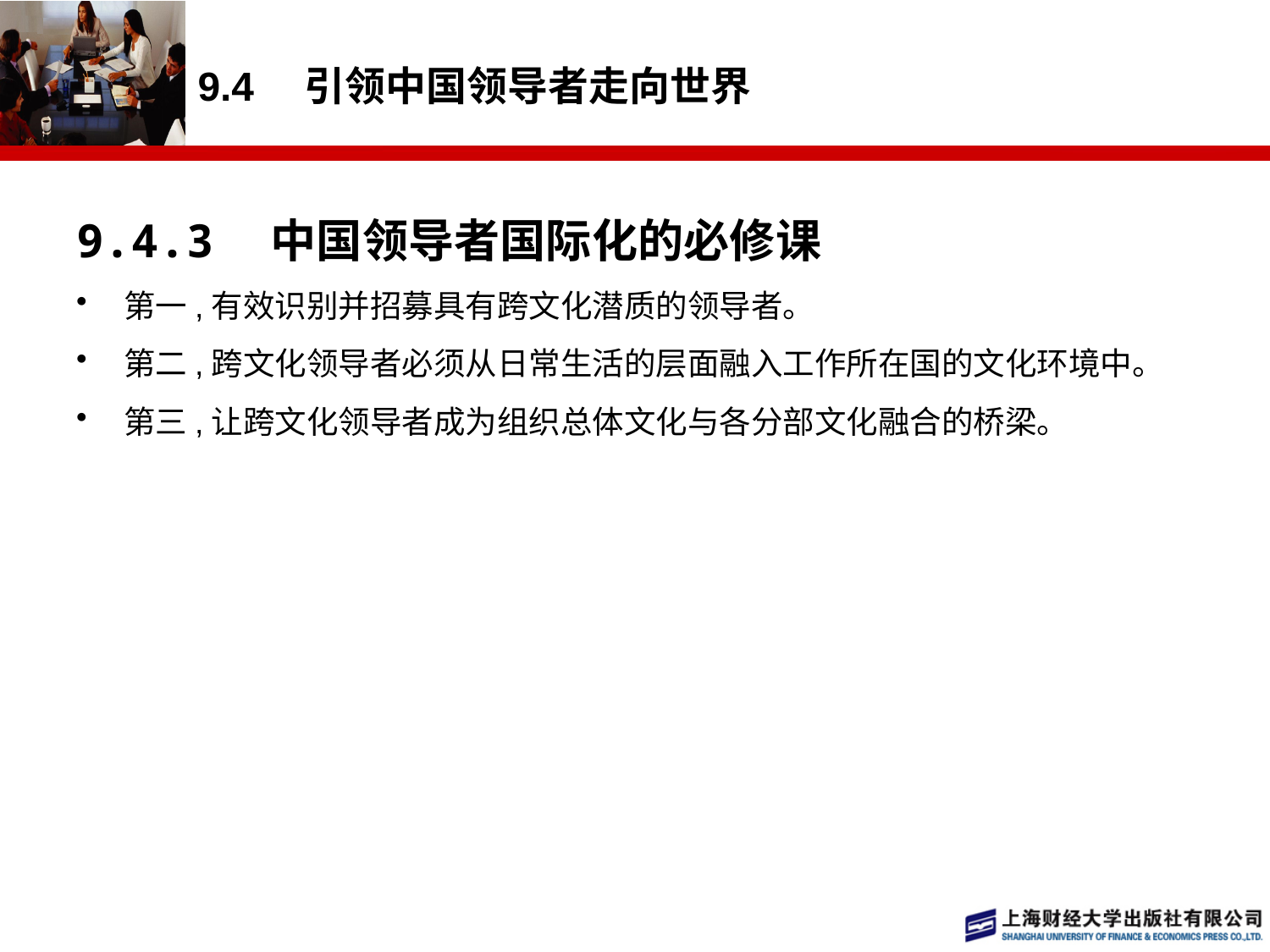

# 9.4　引领中国领导者走向世界
9.4.3　中国领导者国际化的必修课
第一,有效识别并招募具有跨文化潜质的领导者。
第二,跨文化领导者必须从日常生活的层面融入工作所在国的文化环境中。
第三,让跨文化领导者成为组织总体文化与各分部文化融合的桥梁。